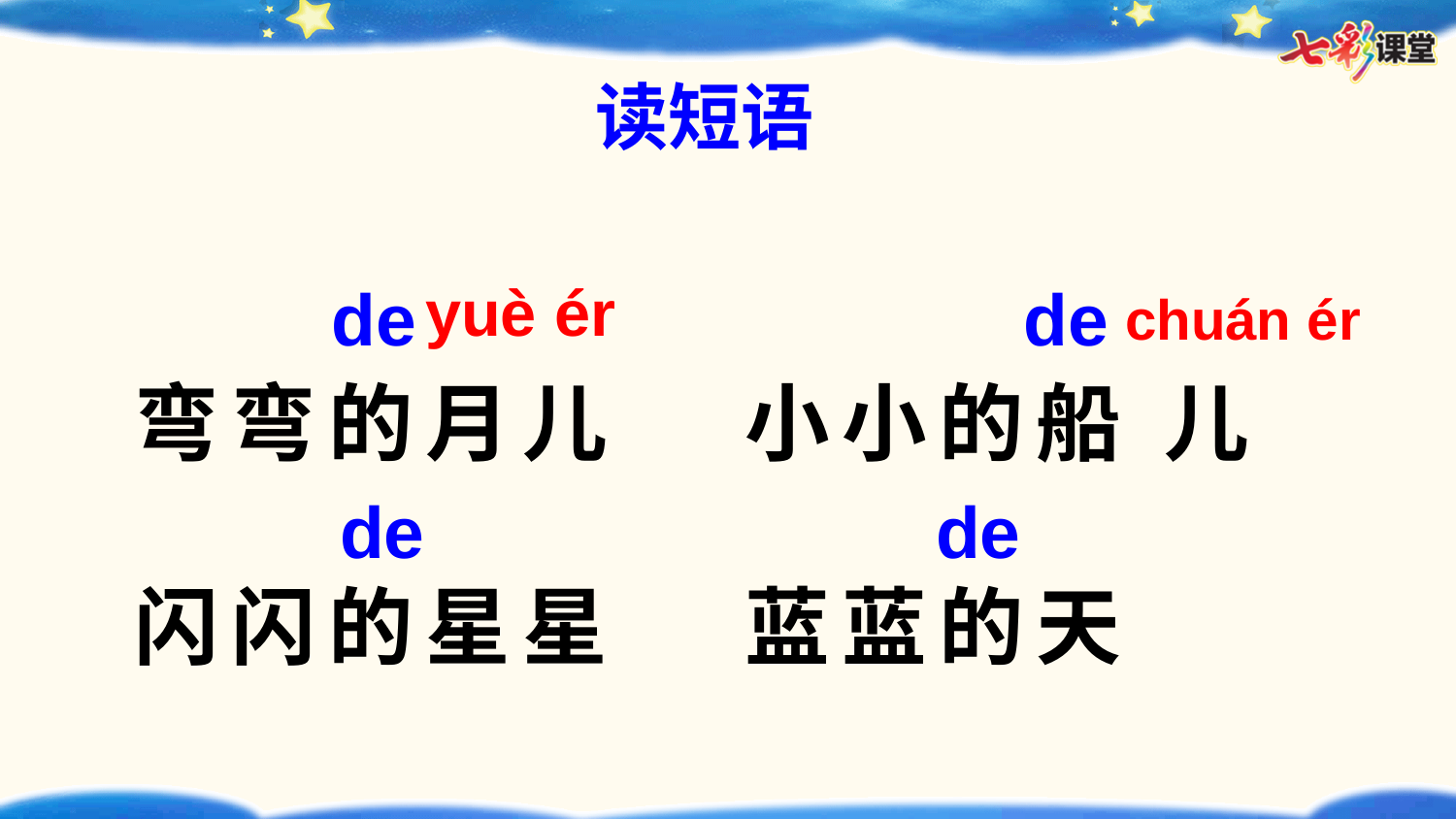

读短语
yuè ér
de
de
弯弯的月儿    小小的船 儿
闪闪的星星    蓝蓝的天
chuán ér
de
de